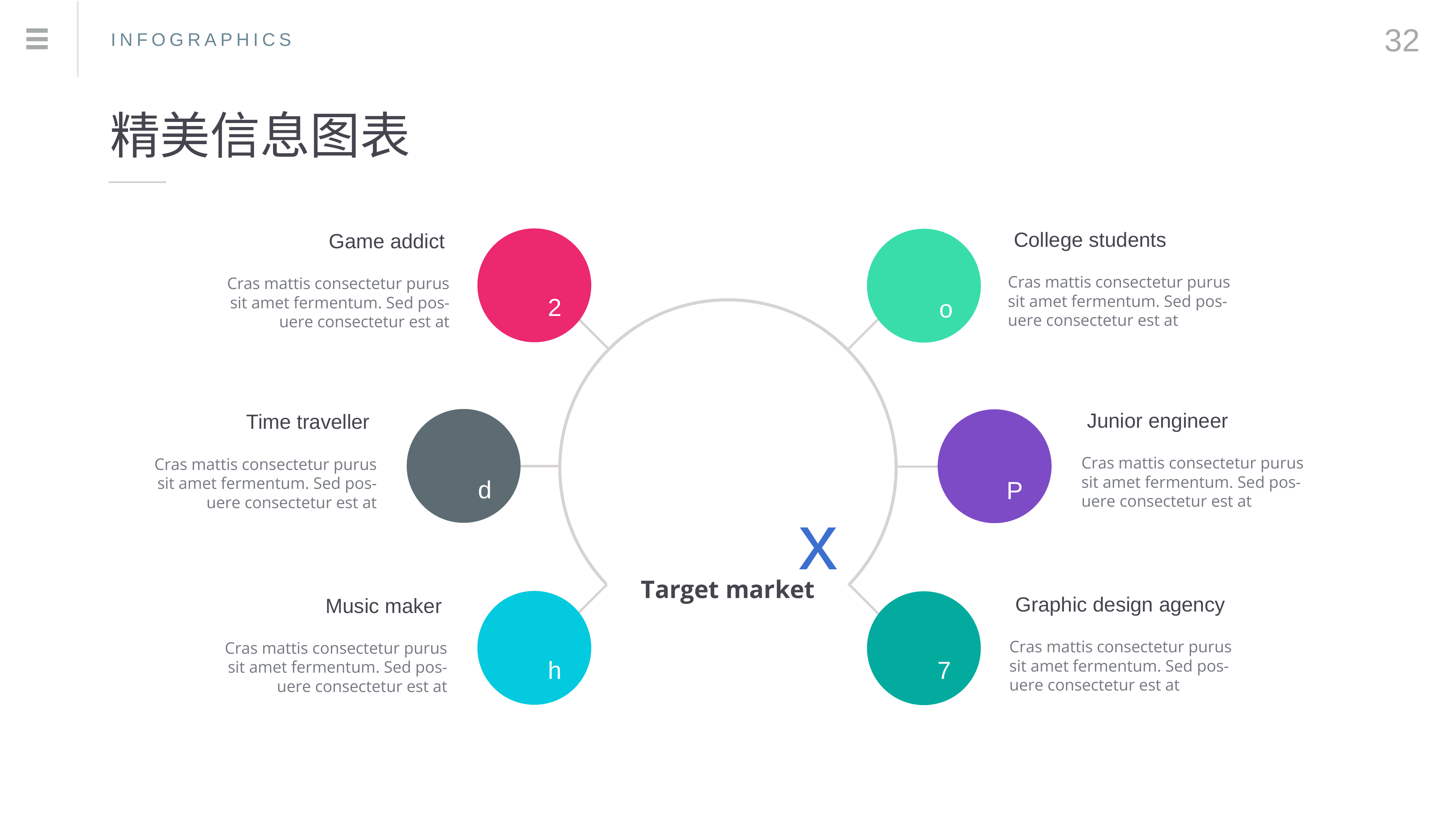

32
INFOGRAPHICS
精美信息图表

College students
Game addict

2
o
Cras mattis consectetur purus sit amet fermentum. Sed pos-
uere consectetur est at
Cras mattis consectetur purus sit amet fermentum. Sed pos-
uere consectetur est at

x
Junior engineer
Time traveller

d
P
Cras mattis consectetur purus sit amet fermentum. Sed pos-
uere consectetur est at
Cras mattis consectetur purus sit amet fermentum. Sed pos-
uere consectetur est at

Target market

Graphic design agency
Music maker

7
h
Cras mattis consectetur purus sit amet fermentum. Sed pos-
uere consectetur est at
Cras mattis consectetur purus sit amet fermentum. Sed pos-
uere consectetur est at